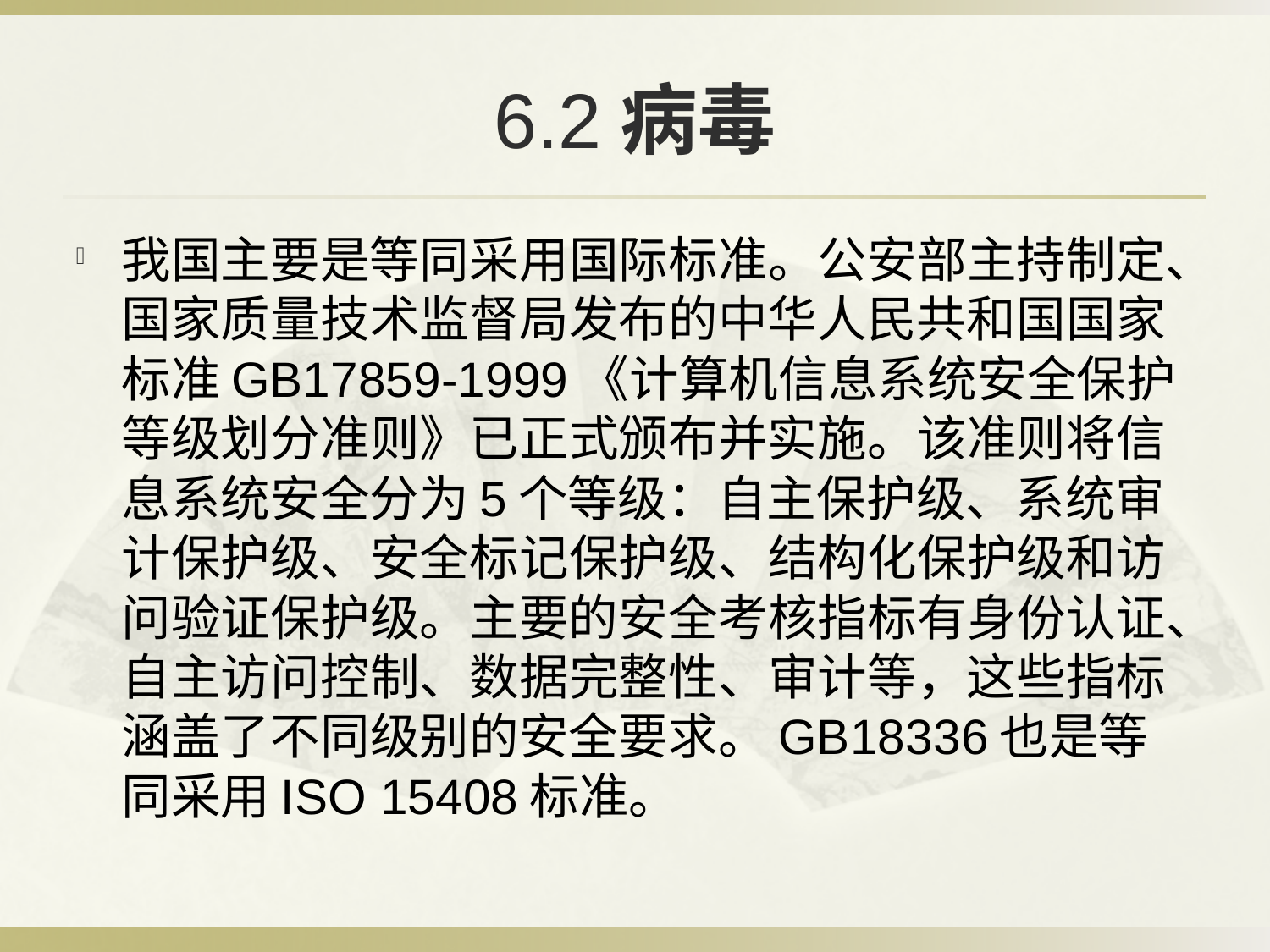

# 6.2病毒
我国主要是等同采用国际标准。公安部主持制定、国家质量技术监督局发布的中华人民共和国国家标准GB17859-1999《计算机信息系统安全保护等级划分准则》已正式颁布并实施。该准则将信息系统安全分为5个等级：自主保护级、系统审计保护级、安全标记保护级、结构化保护级和访问验证保护级。主要的安全考核指标有身份认证、自主访问控制、数据完整性、审计等，这些指标涵盖了不同级别的安全要求。GB18336也是等同采用ISO 15408标准。